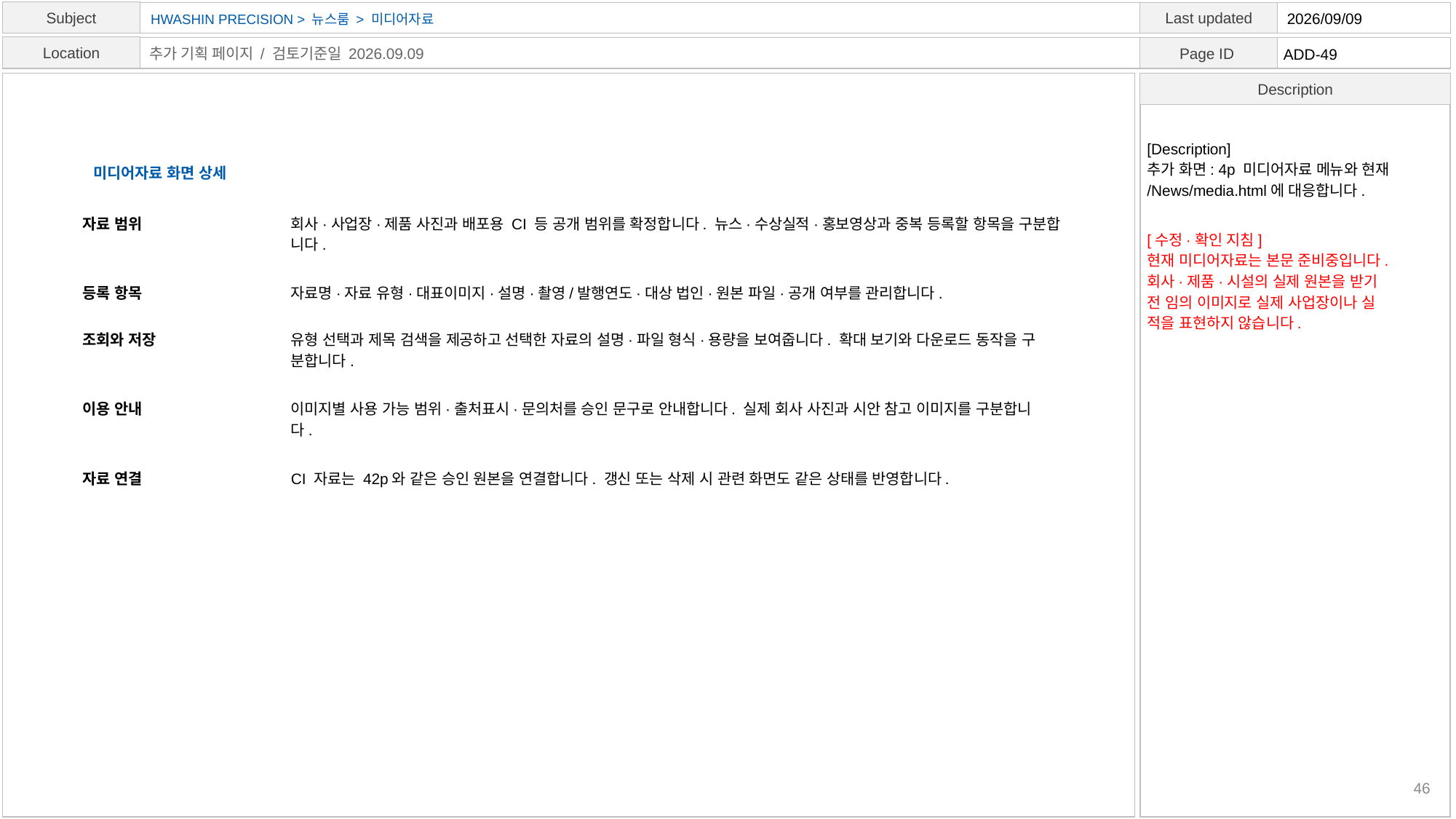

HWASHIN PRECISION > 뉴스룸 > 미디어자료
2026/09/09
ADD-49
추가 기획 페이지 / 검토기준일 2026.09.09
[Description]
추가 화면: 4p 미디어자료 메뉴와 현재
/News/media.html에 대응합니다.
미디어자료 화면 상세
자료 범위
회사·사업장·제품 사진과 배포용 CI 등 공개 범위를 확정합니다. 뉴스·수상실적·홍보영상과 중복 등록할 항목을 구분합
니다.
[수정·확인 지침]
현재 미디어자료는 본문 준비중입니다.
회사·제품·시설의 실제 원본을 받기
전 임의 이미지로 실제 사업장이나 실
적을 표현하지 않습니다.
등록 항목
자료명·자료 유형·대표이미지·설명·촬영/발행연도·대상 법인·원본 파일·공개 여부를 관리합니다.
조회와 저장
유형 선택과 제목 검색을 제공하고 선택한 자료의 설명·파일 형식·용량을 보여줍니다. 확대 보기와 다운로드 동작을 구
분합니다.
이용 안내
이미지별 사용 가능 범위·출처표시·문의처를 승인 문구로 안내합니다. 실제 회사 사진과 시안 참고 이미지를 구분합니
다.
자료 연결
CI 자료는 42p와 같은 승인 원본을 연결합니다. 갱신 또는 삭제 시 관련 화면도 같은 상태를 반영합니다.
46